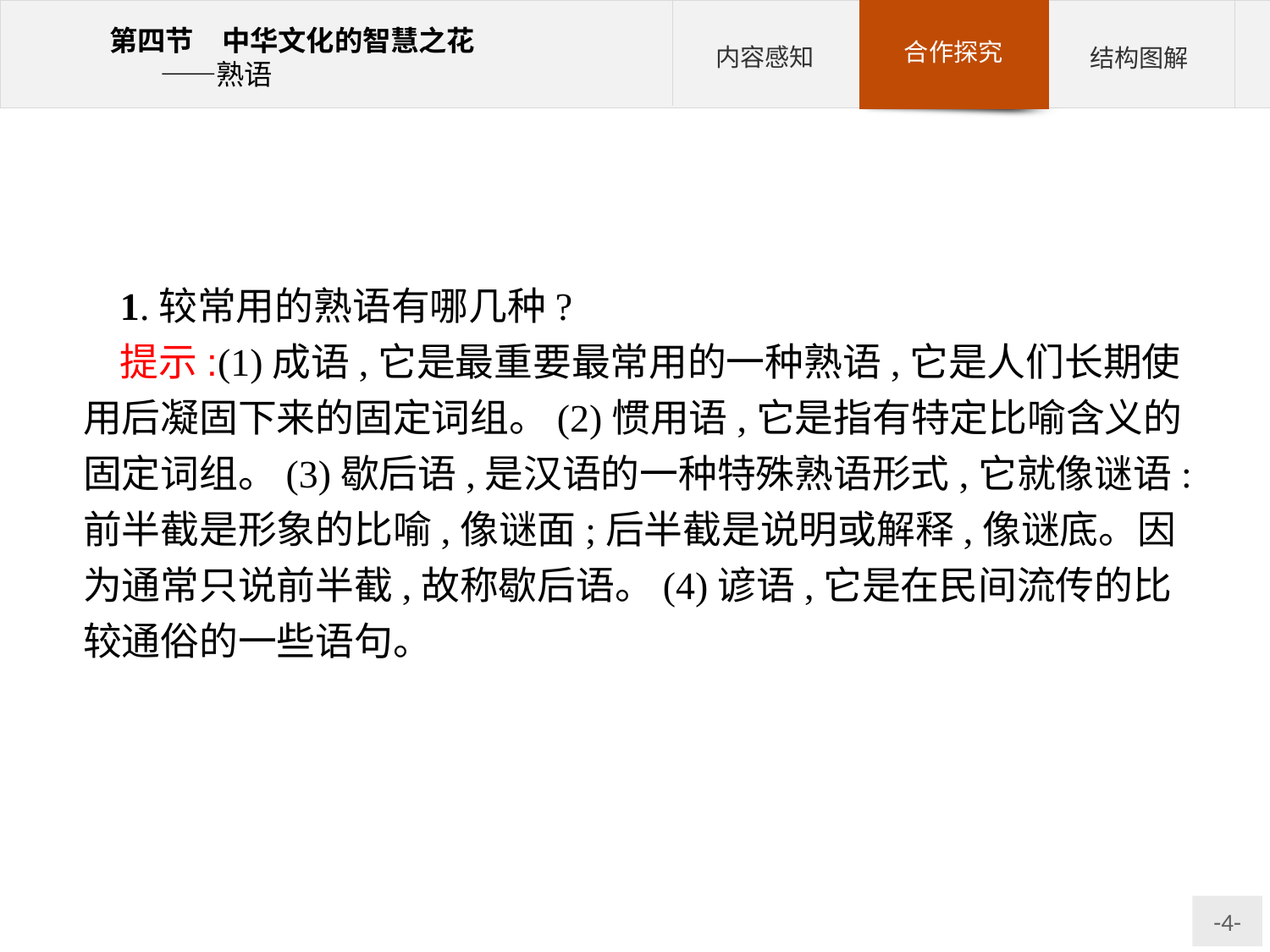

1.较常用的熟语有哪几种?
提示:(1)成语,它是最重要最常用的一种熟语,它是人们长期使用后凝固下来的固定词组。(2)惯用语,它是指有特定比喻含义的固定词组。(3)歇后语,是汉语的一种特殊熟语形式,它就像谜语:前半截是形象的比喻,像谜面;后半截是说明或解释,像谜底。因为通常只说前半截,故称歇后语。(4)谚语,它是在民间流传的比较通俗的一些语句。